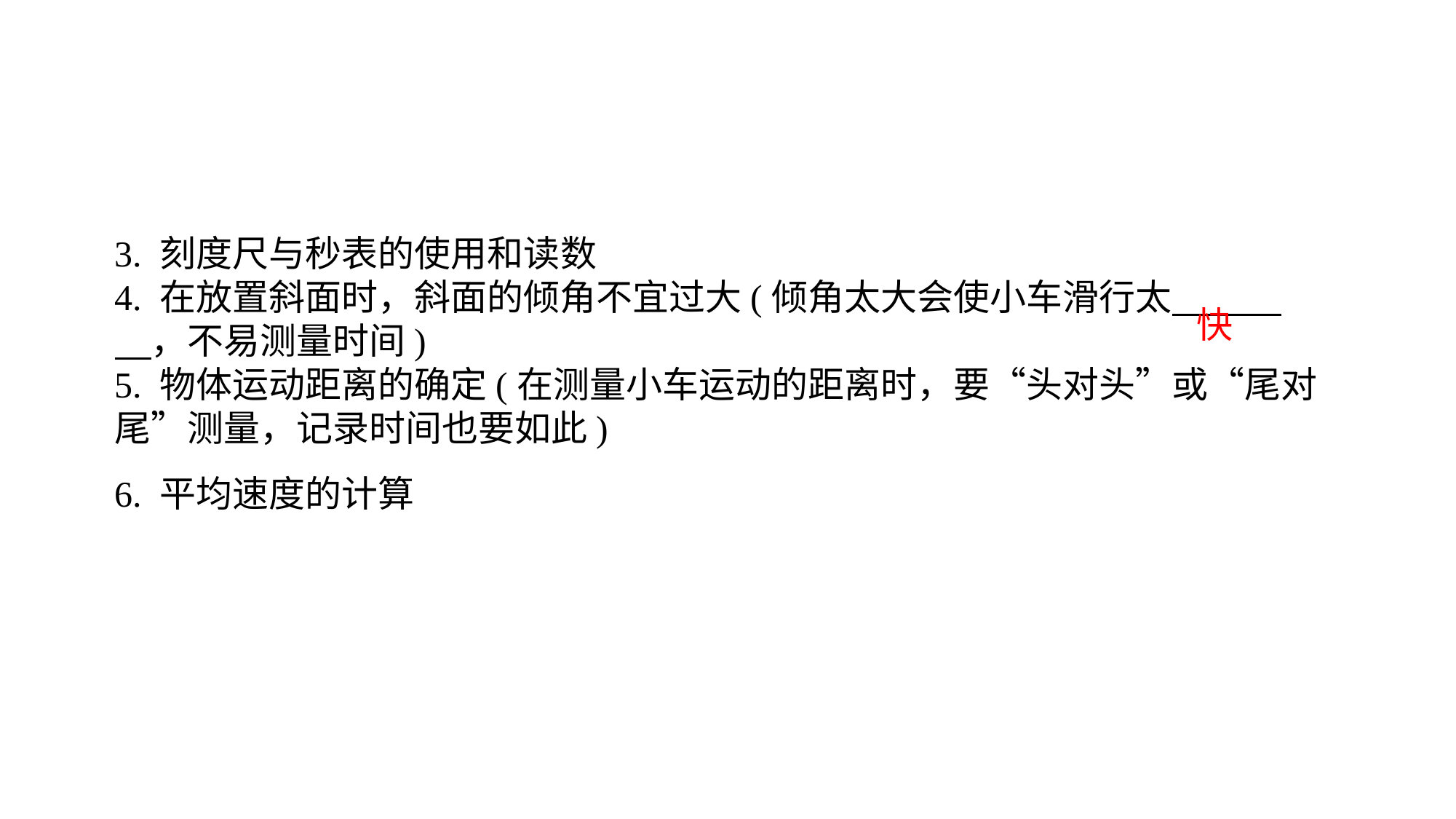

3. 刻度尺与秒表的使用和读数4. 在放置斜面时，斜面的倾角不宜过大(倾角太大会使小车滑行太　　　　，不易测量时间)5. 物体运动距离的确定(在测量小车运动的距离时，要“头对头”或“尾对尾”测量，记录时间也要如此)6. 平均速度的计算
快